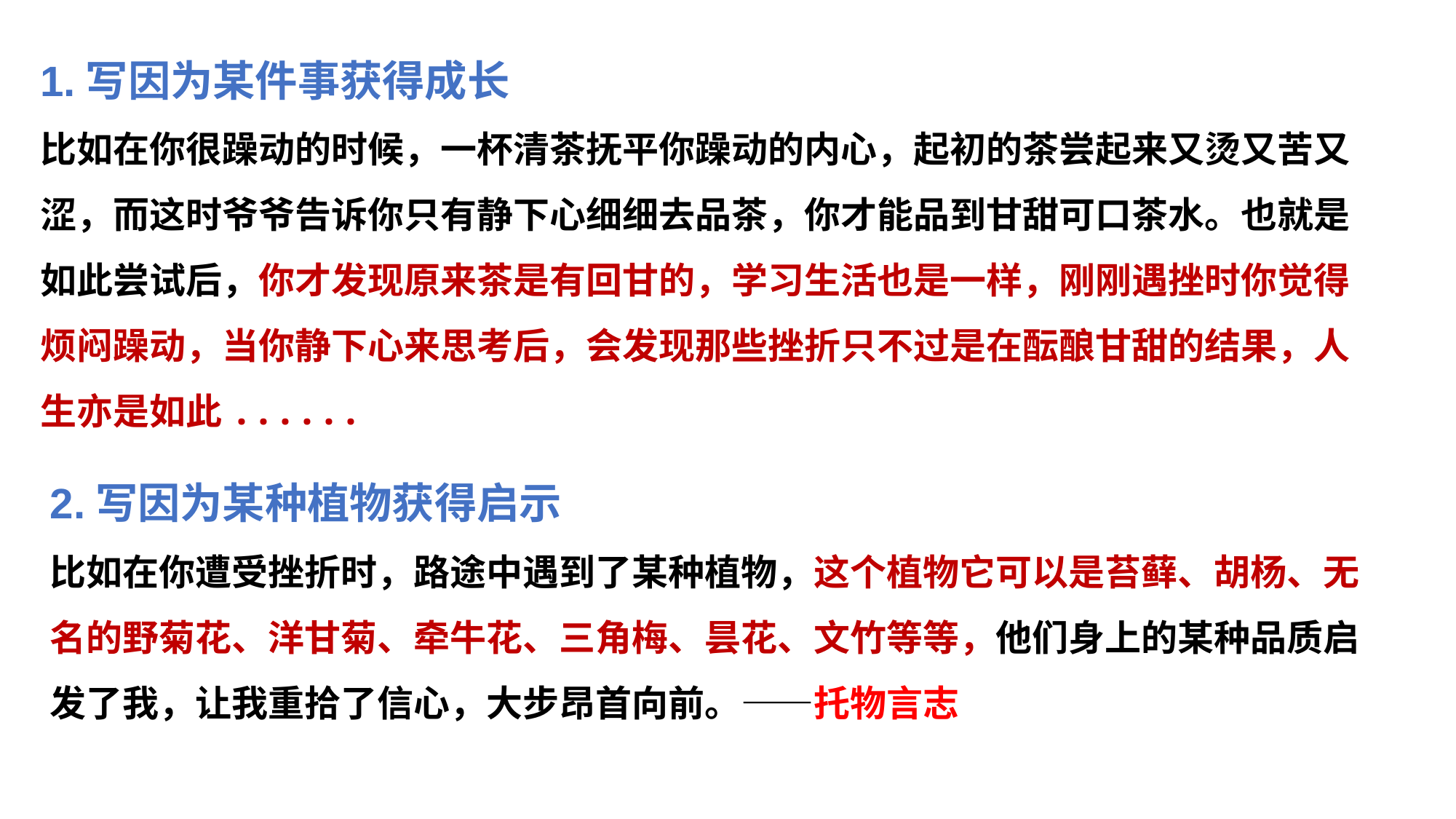

1.写因为某件事获得成长
比如在你很躁动的时候，一杯清茶抚平你躁动的内心，起初的茶尝起来又烫又苦又涩，而这时爷爷告诉你只有静下心细细去品茶，你才能品到甘甜可口茶水。也就是如此尝试后，你才发现原来茶是有回甘的，学习生活也是一样，刚刚遇挫时你觉得烦闷躁动，当你静下心来思考后，会发现那些挫折只不过是在酝酿甘甜的结果，人生亦是如此......
2.写因为某种植物获得启示
比如在你遭受挫折时，路途中遇到了某种植物，这个植物它可以是苔藓、胡杨、无名的野菊花、洋甘菊、牵牛花、三角梅、昙花、文竹等等，他们身上的某种品质启发了我，让我重拾了信心，大步昂首向前。——托物言志